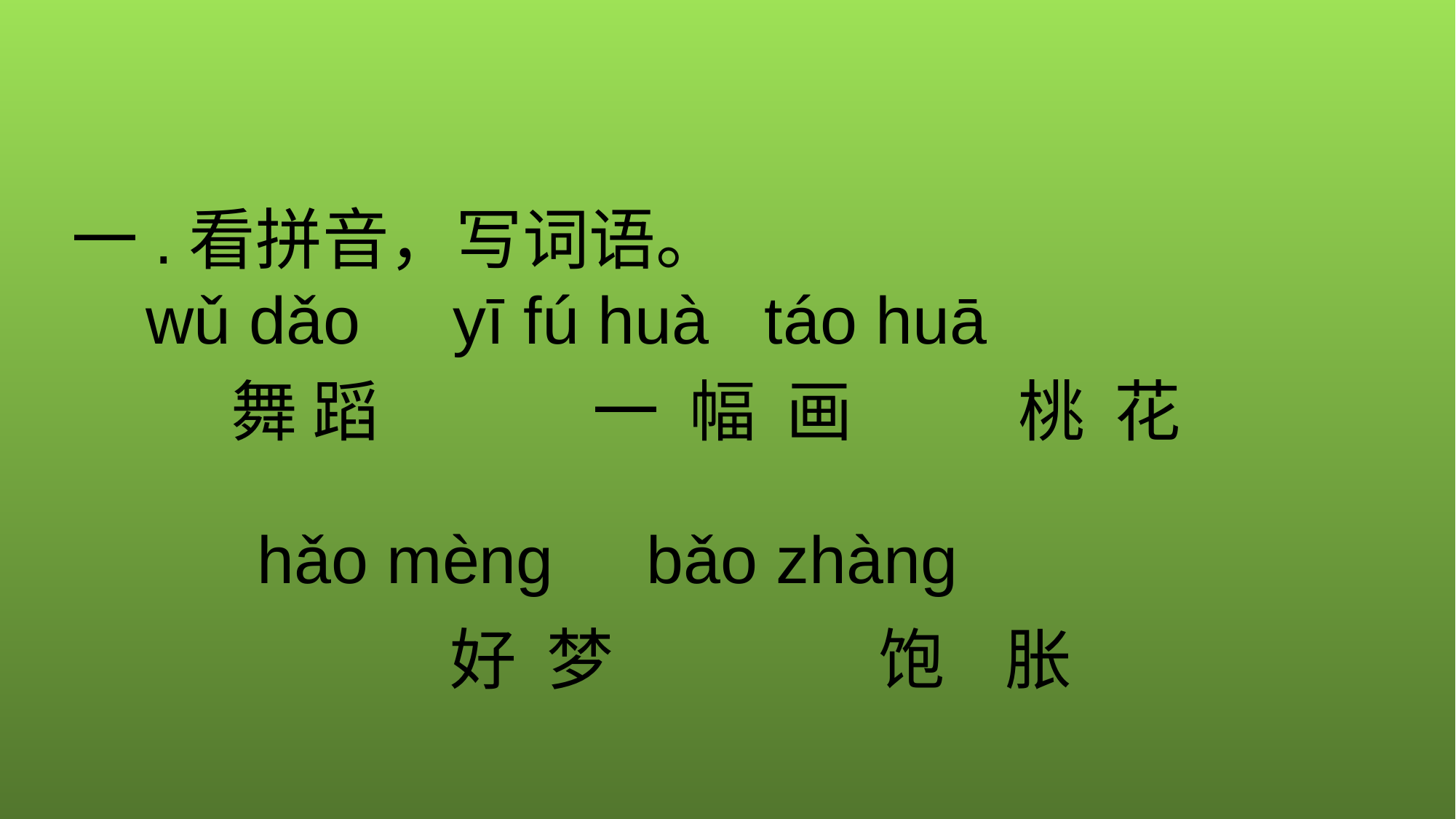

一.看拼音，写词语。
    wǔ dǎo     yī fú huà   táo huā

          hǎo mèng     bǎo zhàng
舞 蹈
一  幅  画
桃  花
好  梦
饱    胀